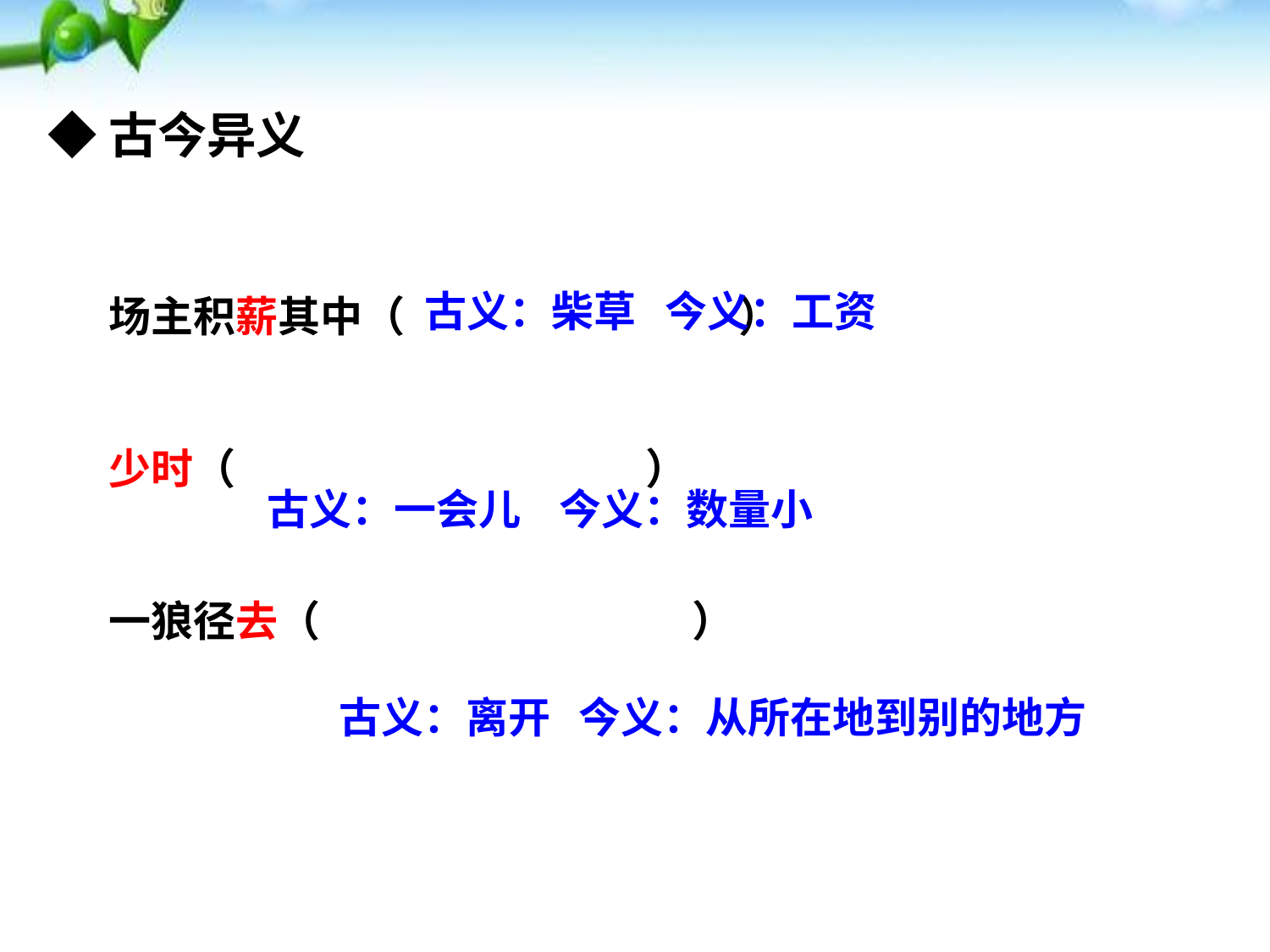

◆古今异义
场主积薪其中（                                   ）
少时（                                           ）
一狼径去（                                       ）
古义：柴草   今义：工资
古义：一会儿    今义：数量小
古义：离开   今义：从所在地到别的地方